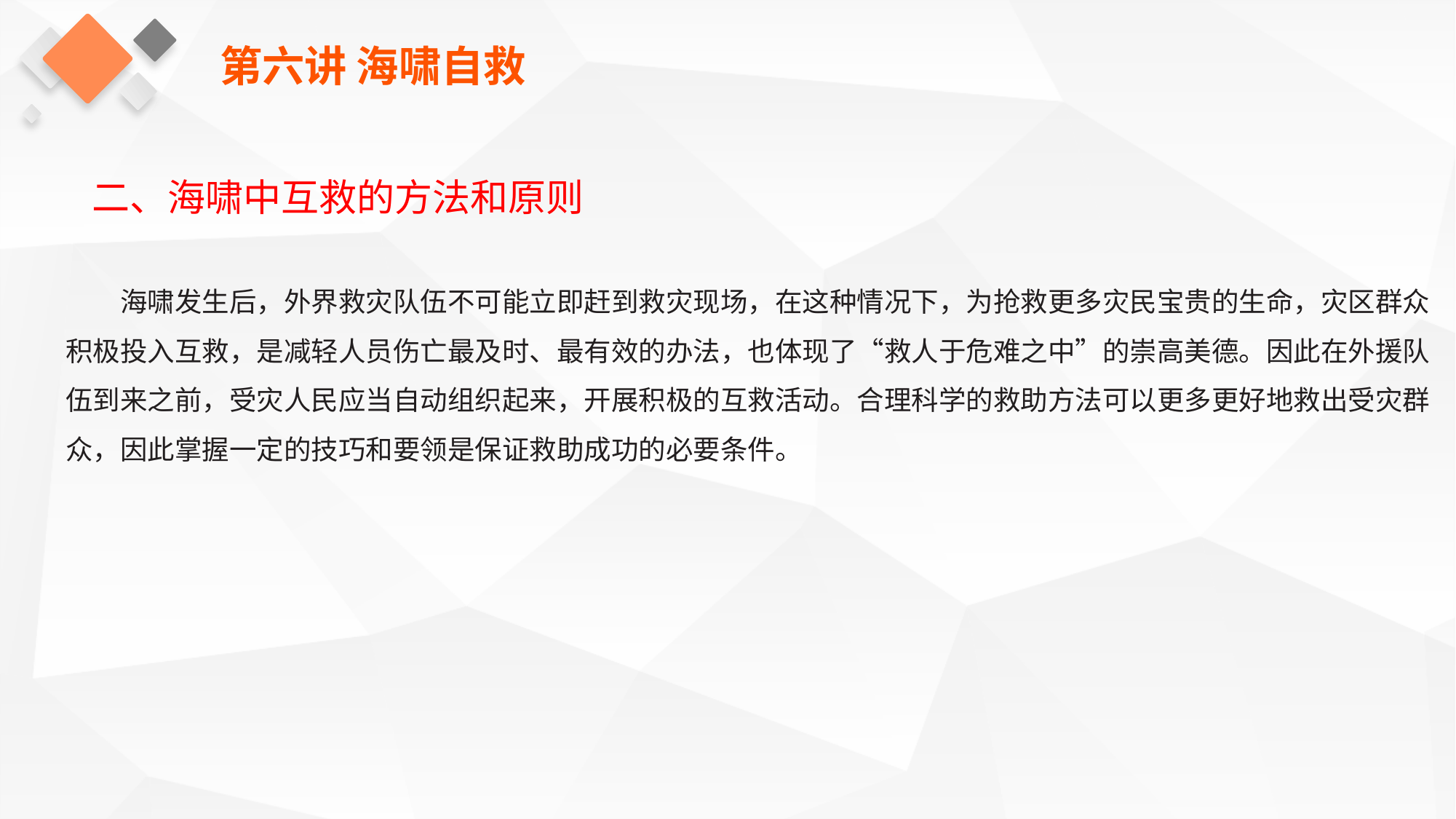

第六讲 海啸自救
二、海啸中互救的方法和原则
海啸发生后，外界救灾队伍不可能立即赶到救灾现场，在这种情况下，为抢救更多灾民宝贵的生命，灾区群众积极投入互救，是减轻人员伤亡最及时、最有效的办法，也体现了“救人于危难之中”的崇高美德。因此在外援队伍到来之前，受灾人民应当自动组织起来，开展积极的互救活动。合理科学的救助方法可以更多更好地救出受灾群众，因此掌握一定的技巧和要领是保证救助成功的必要条件。